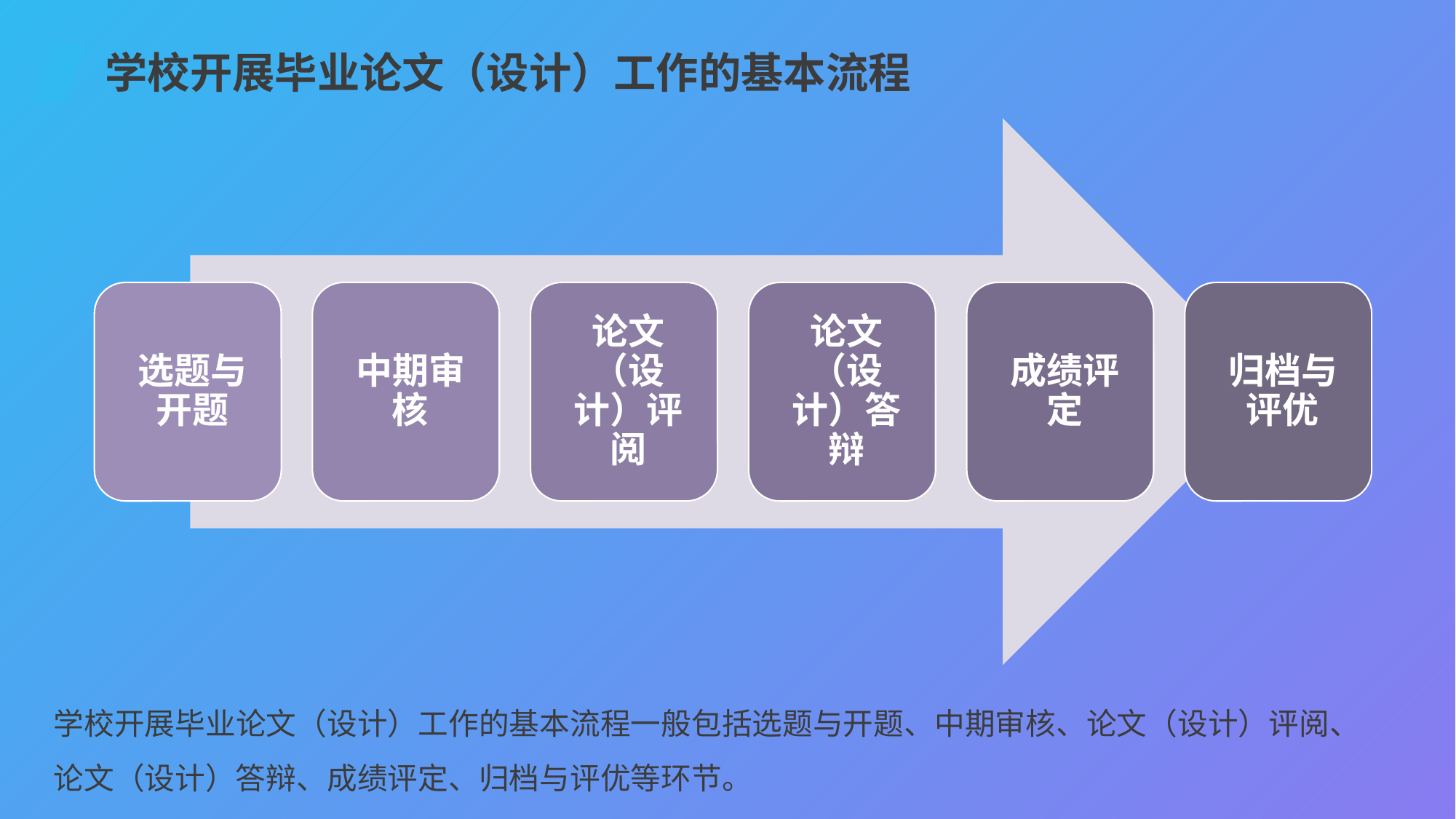

学校开展毕业论文（设计）工作的基本流程
选题与开题
中期审核
论文（设计）评阅
论文（设计）答辩
成绩评定
归档与评优
学校开展毕业论文（设计）工作的基本流程一般包括选题与开题、中期审核、论文（设计）评阅、论文（设计）答辩、成绩评定、归档与评优等环节。